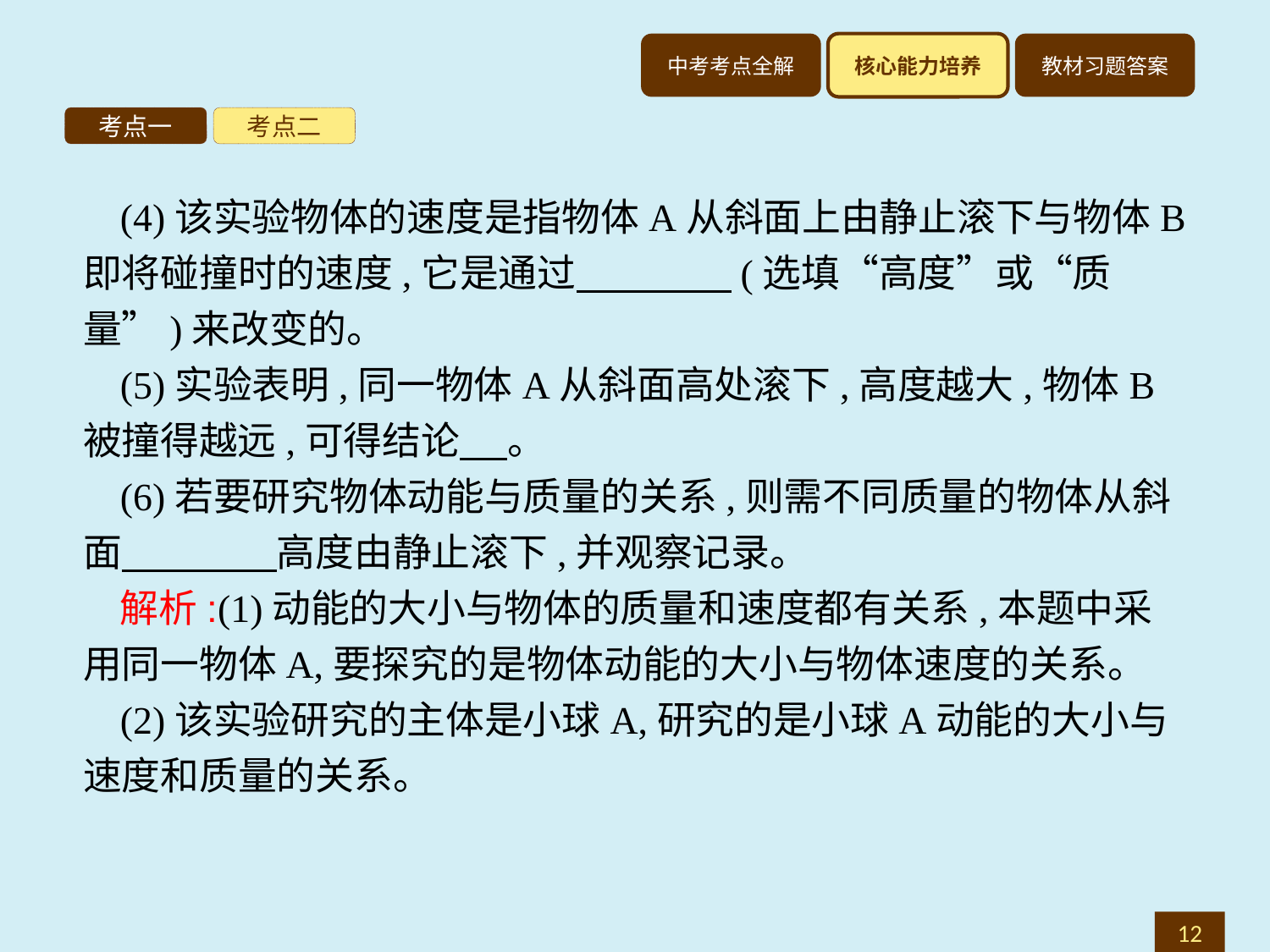

考点一
考点二
(4)该实验物体的速度是指物体A从斜面上由静止滚下与物体B即将碰撞时的速度,它是通过　　　　(选填“高度”或“质量”)来改变的。
(5)实验表明,同一物体A从斜面高处滚下,高度越大,物体B被撞得越远,可得结论 　。
(6)若要研究物体动能与质量的关系,则需不同质量的物体从斜面　　　　高度由静止滚下,并观察记录。
解析:(1)动能的大小与物体的质量和速度都有关系,本题中采用同一物体A,要探究的是物体动能的大小与物体速度的关系。
(2)该实验研究的主体是小球A,研究的是小球A动能的大小与速度和质量的关系。